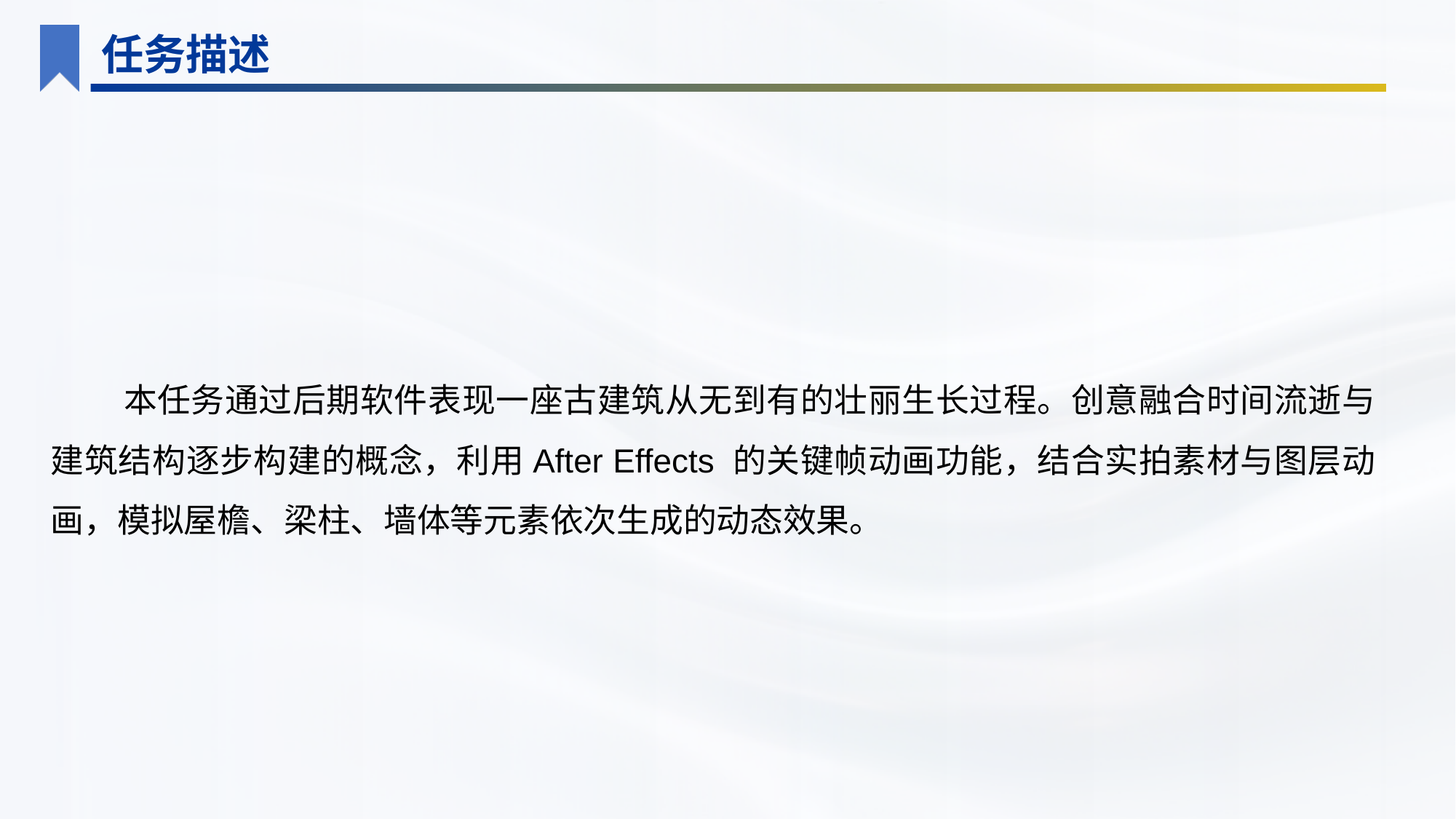

任务描述
本任务通过后期软件表现一座古建筑从无到有的壮丽生长过程。创意融合时间流逝与建筑结构逐步构建的概念，利用After Effects 的关键帧动画功能，结合实拍素材与图层动画，模拟屋檐、梁柱、墙体等元素依次生成的动态效果。